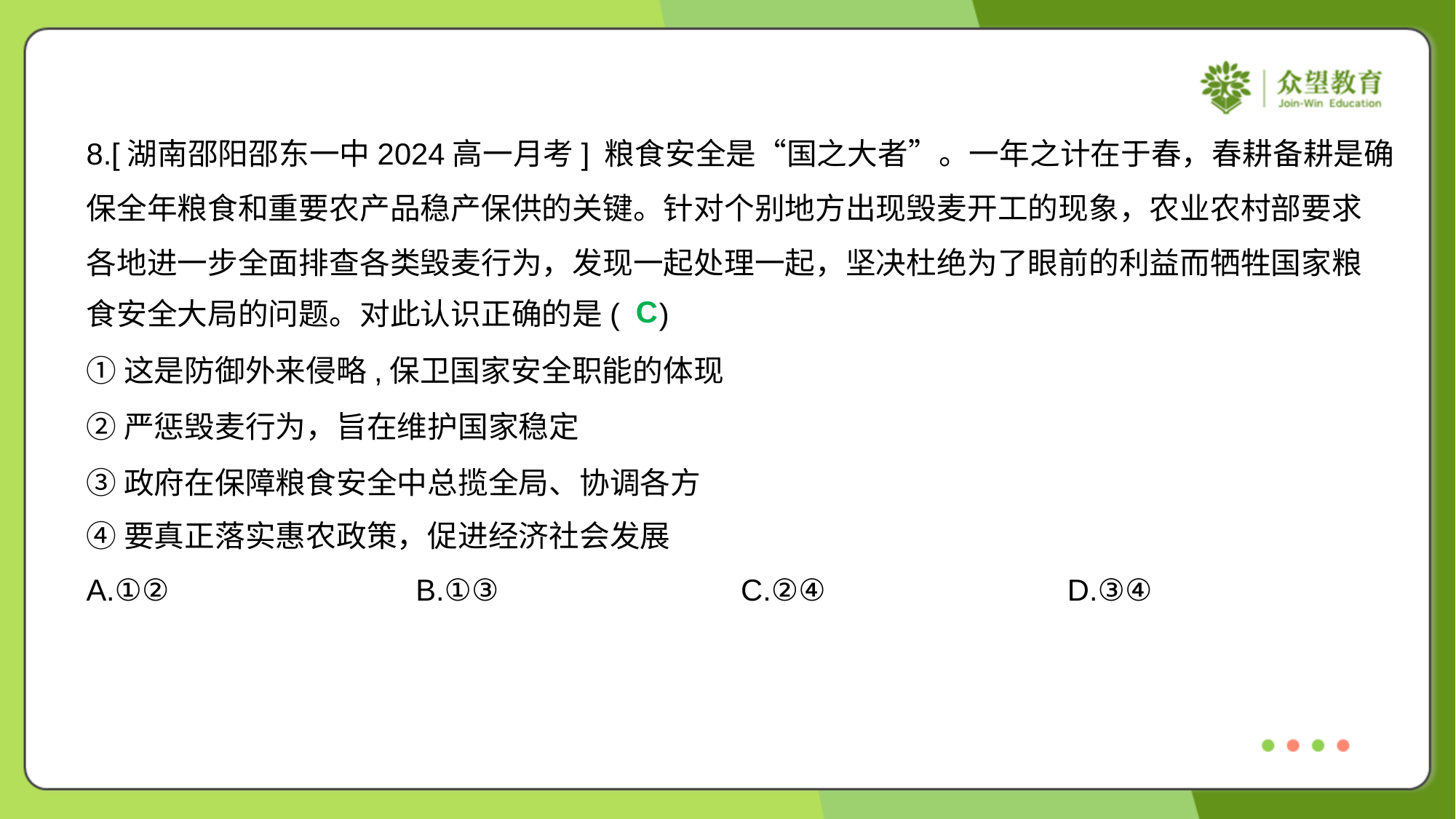

8.[湖南邵阳邵东一中2024高一月考] 粮食安全是“国之大者”。一年之计在于春，春耕备耕是确
保全年粮食和重要农产品稳产保供的关键。针对个别地方出现毁麦开工的现象，农业农村部要求
各地进一步全面排查各类毁麦行为，发现一起处理一起，坚决杜绝为了眼前的利益而牺牲国家粮
食安全大局的问题。对此认识正确的是(     )
C
①这是防御外来侵略,保卫国家安全职能的体现
②严惩毁麦行为，旨在维护国家稳定
③政府在保障粮食安全中总揽全局、协调各方
④要真正落实惠农政策，促进经济社会发展
A.①②	B.①③	C.②④	D.③④